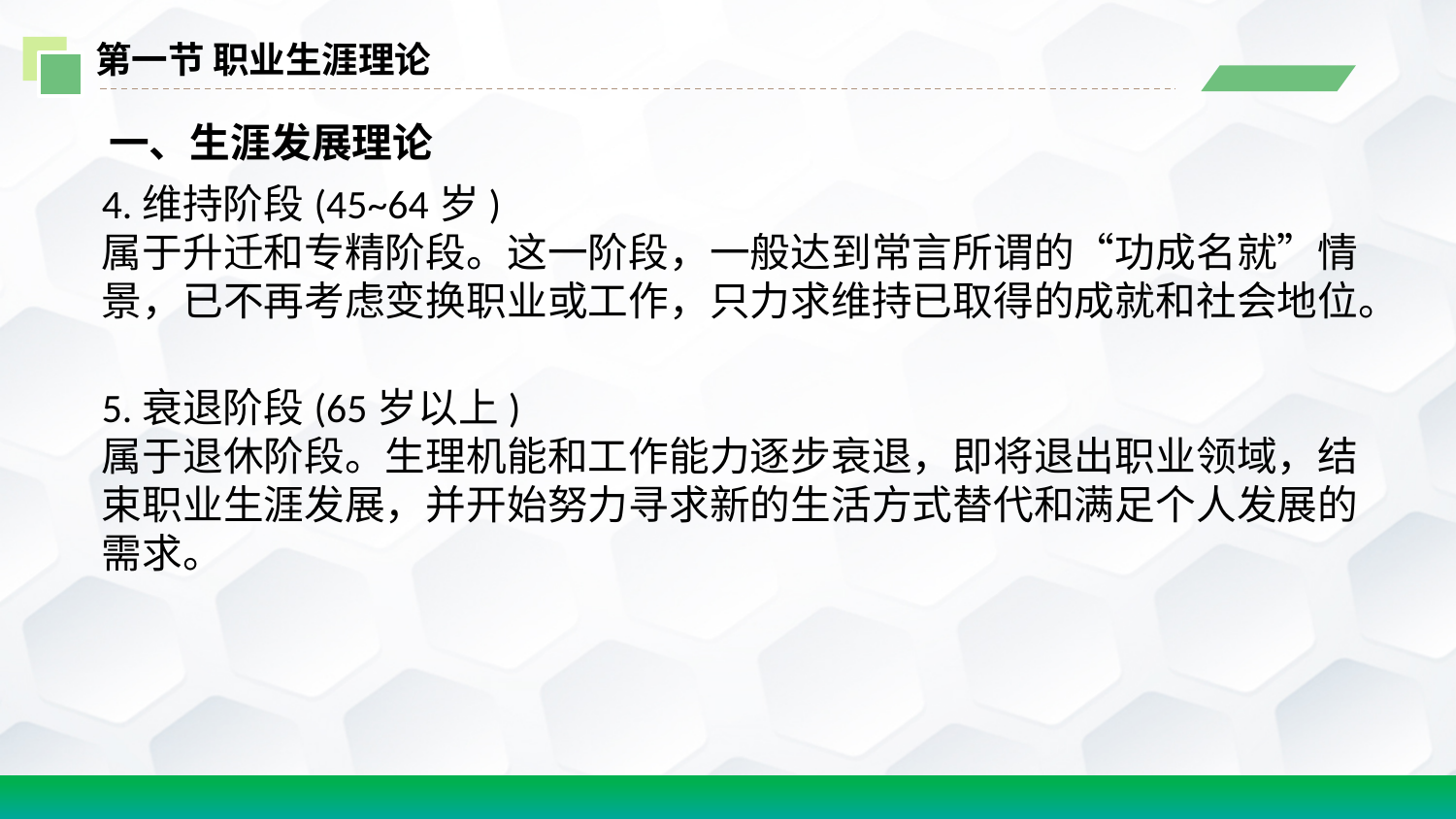

第一节 职业生涯理论
 一、生涯发展理论
4.维持阶段(45~64岁)
属于升迁和专精阶段。这一阶段，一般达到常言所谓的“功成名就”情景，已不再考虑变换职业或工作，只力求维持已取得的成就和社会地位。
5.衰退阶段(65岁以上)
属于退休阶段。生理机能和工作能力逐步衰退，即将退出职业领域，结束职业生涯发展，并开始努力寻求新的生活方式替代和满足个人发展的需求。